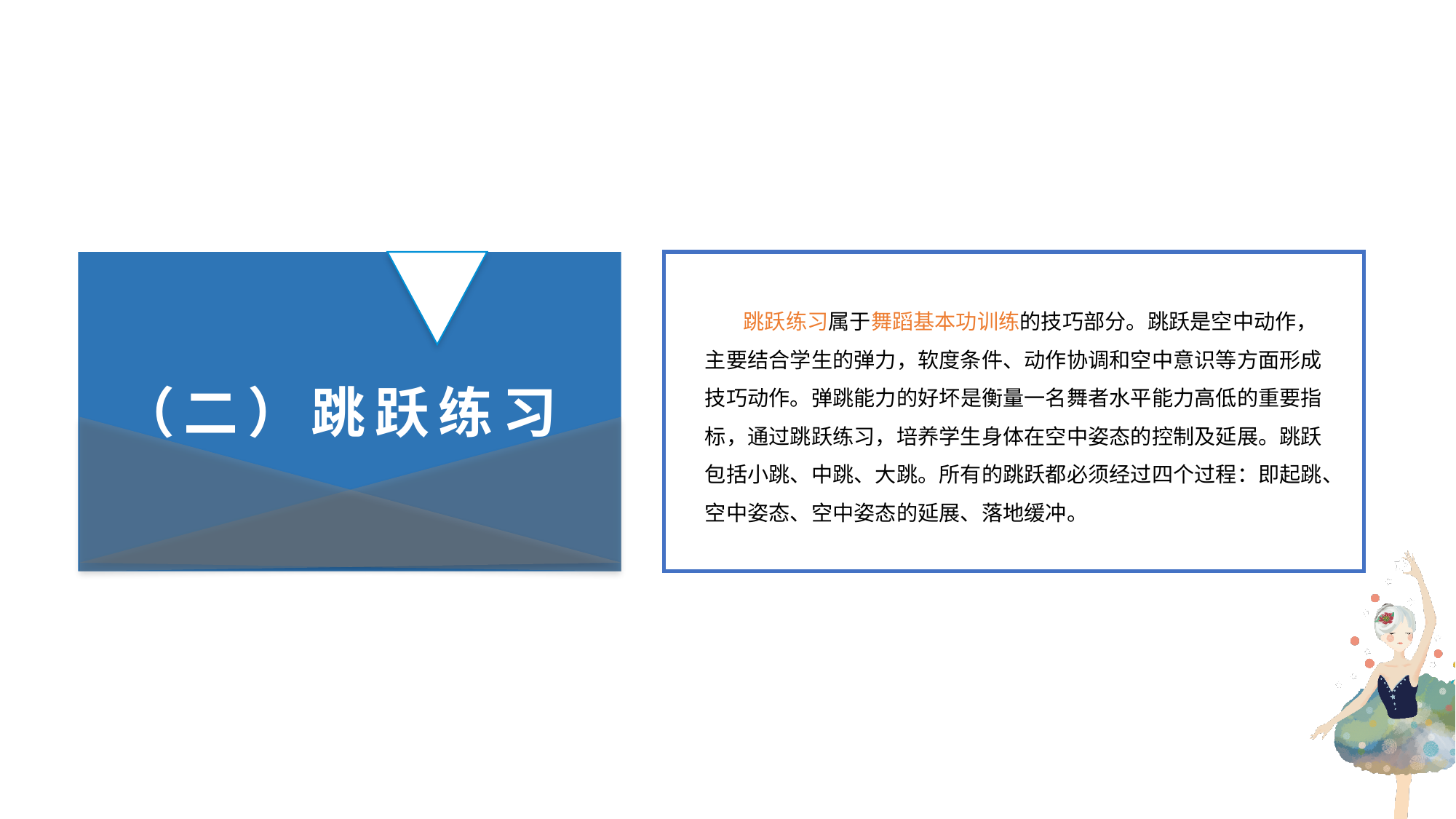

（二）跳跃练习

       跳跃练习属于舞蹈基本功训练的技巧部分。跳跃是空中动作，主要结合学生的弹力，软度条件、动作协调和空中意识等方面形成技巧动作。弹跳能力的好坏是衡量一名舞者水平能力高低的重要指标，通过跳跃练习，培养学生身体在空中姿态的控制及延展。跳跃包括小跳、中跳、大跳。所有的跳跃都必须经过四个过程：即起跳、空中姿态、空中姿态的延展、落地缓冲。